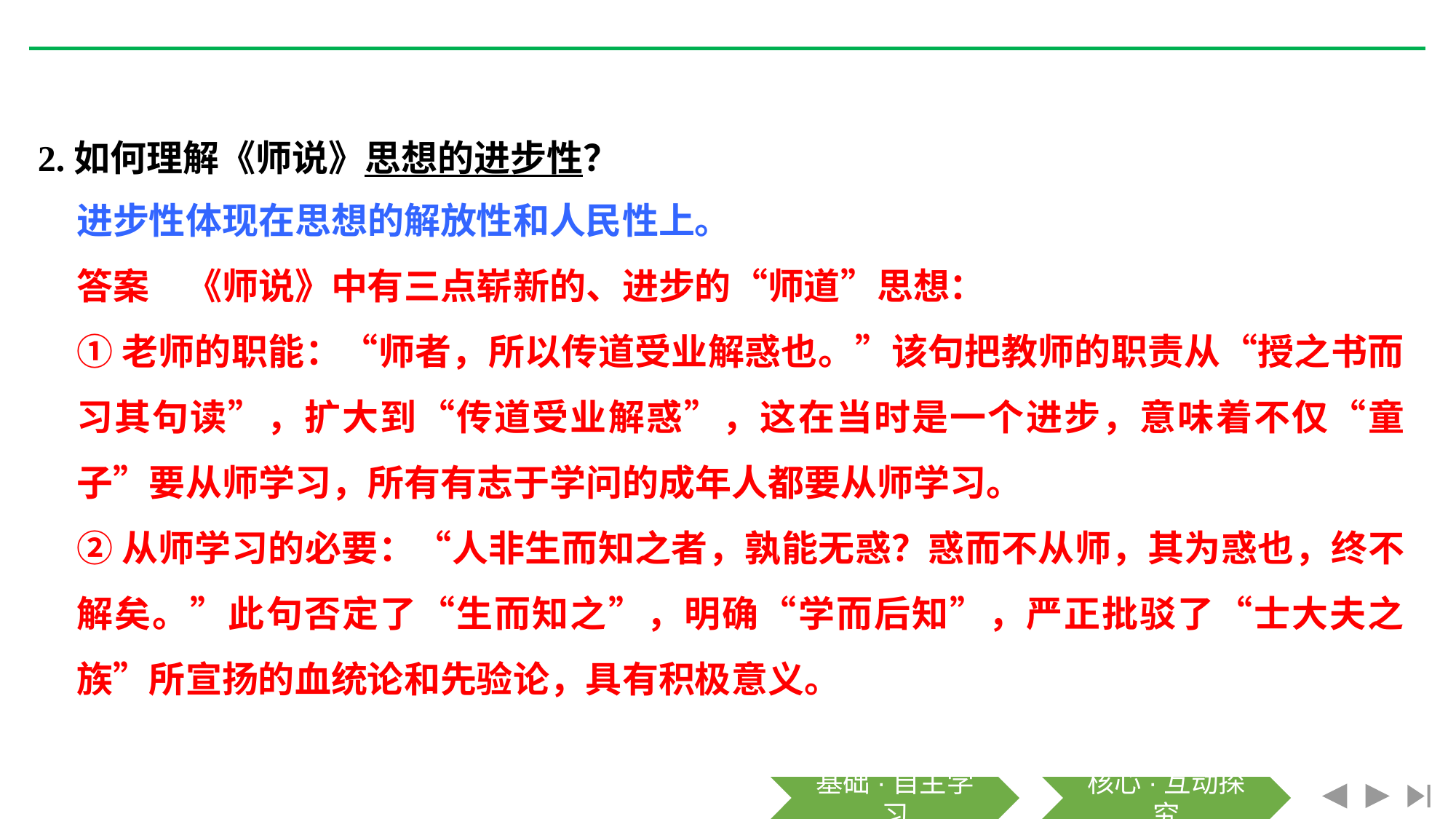

2.如何理解《师说》思想的进步性？
进步性体现在思想的解放性和人民性上。
答案　《师说》中有三点崭新的、进步的“师道”思想：
①老师的职能：“师者，所以传道受业解惑也。”该句把教师的职责从“授之书而习其句读”，扩大到“传道受业解惑”，这在当时是一个进步，意味着不仅“童子”要从师学习，所有有志于学问的成年人都要从师学习。
②从师学习的必要：“人非生而知之者，孰能无惑？惑而不从师，其为惑也，终不解矣。”此句否定了“生而知之”，明确“学而后知”，严正批驳了“士大夫之族”所宣扬的血统论和先验论，具有积极意义。